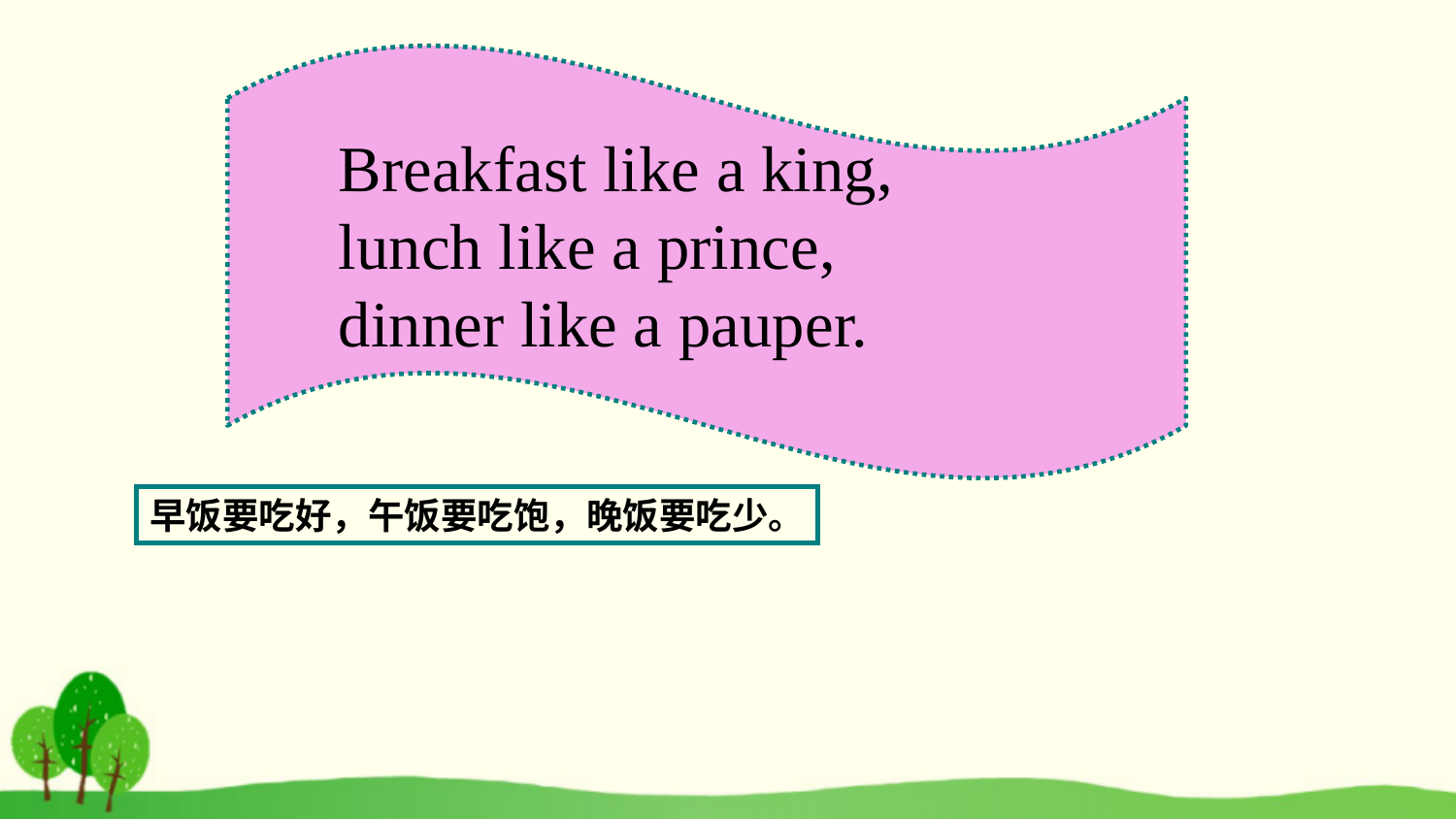

Breakfast like a king,
lunch like a prince,
dinner like a pauper.
早饭要吃好，午饭要吃饱，晚饭要吃少。